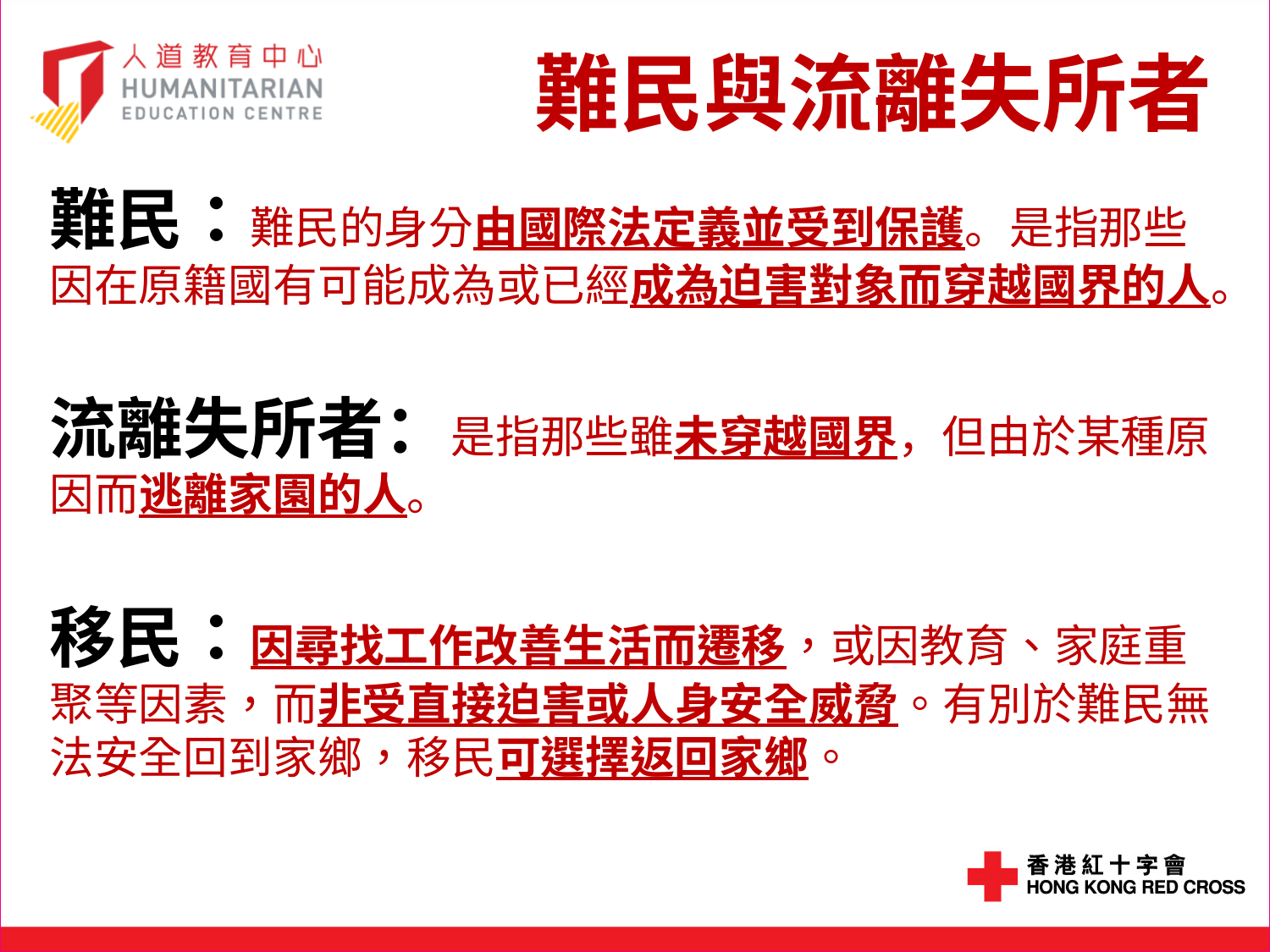

# 難民與流離失所者
難民：難民的身分由國際法定義並受到保護。是指那些因在原籍國有可能成為或已經成為迫害對象而穿越國界的人。

流離失所者：是指那些雖未穿越國界，但由於某種原因而逃離家園的人。

移民：因尋找工作改善生活而遷移，或因教育、家庭重聚等因素，而非受直接迫害或人身安全威脅。有別於難民無法安全回到家鄉，移民可選擇返回家鄉。